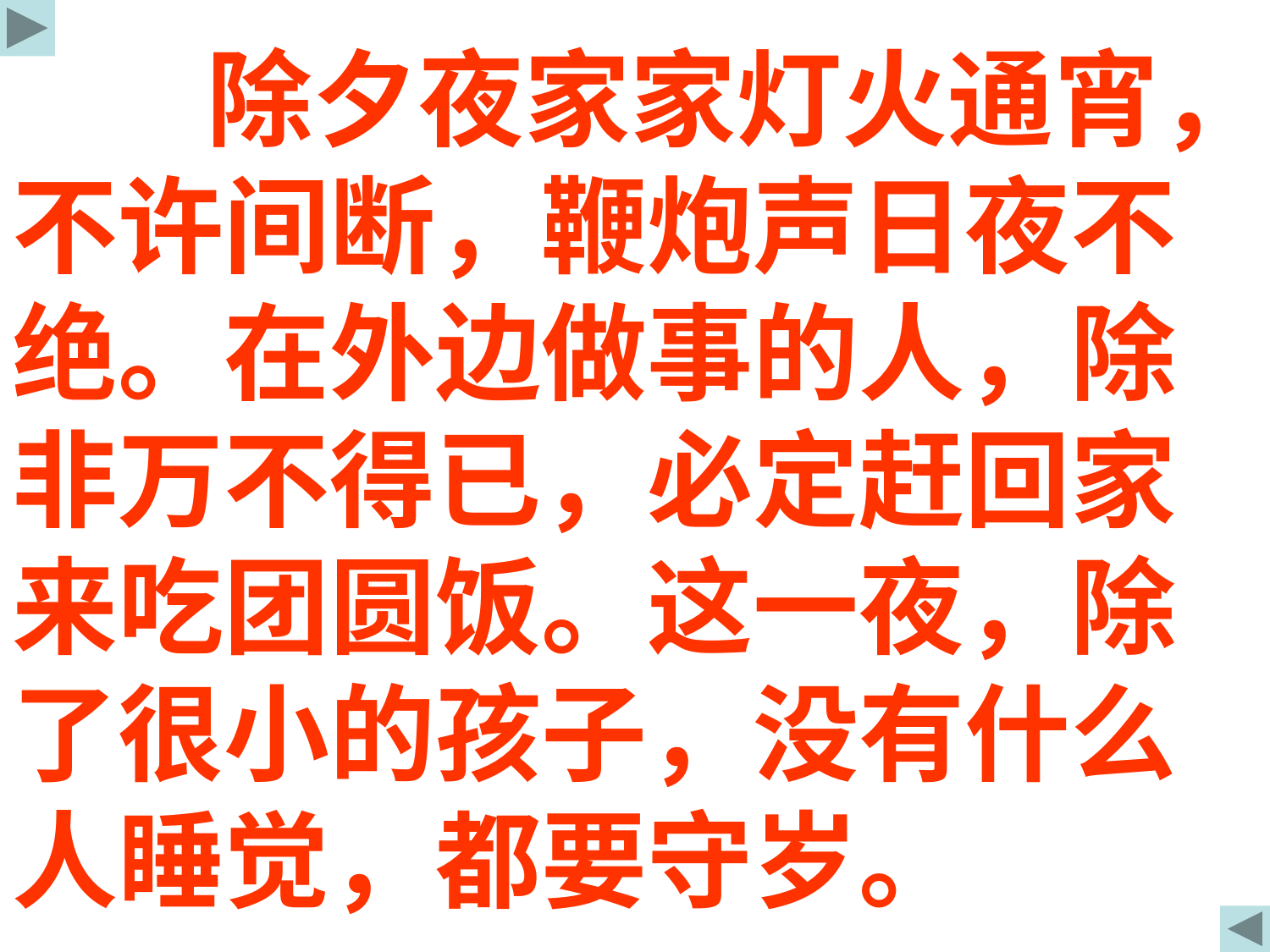

除夕夜家家灯火通宵，不许间断，鞭炮声日夜不绝。在外边做事的人，除非万不得已，必定赶回家来吃团圆饭。这一夜，除了很小的孩子，没有什么人睡觉，都要守岁。